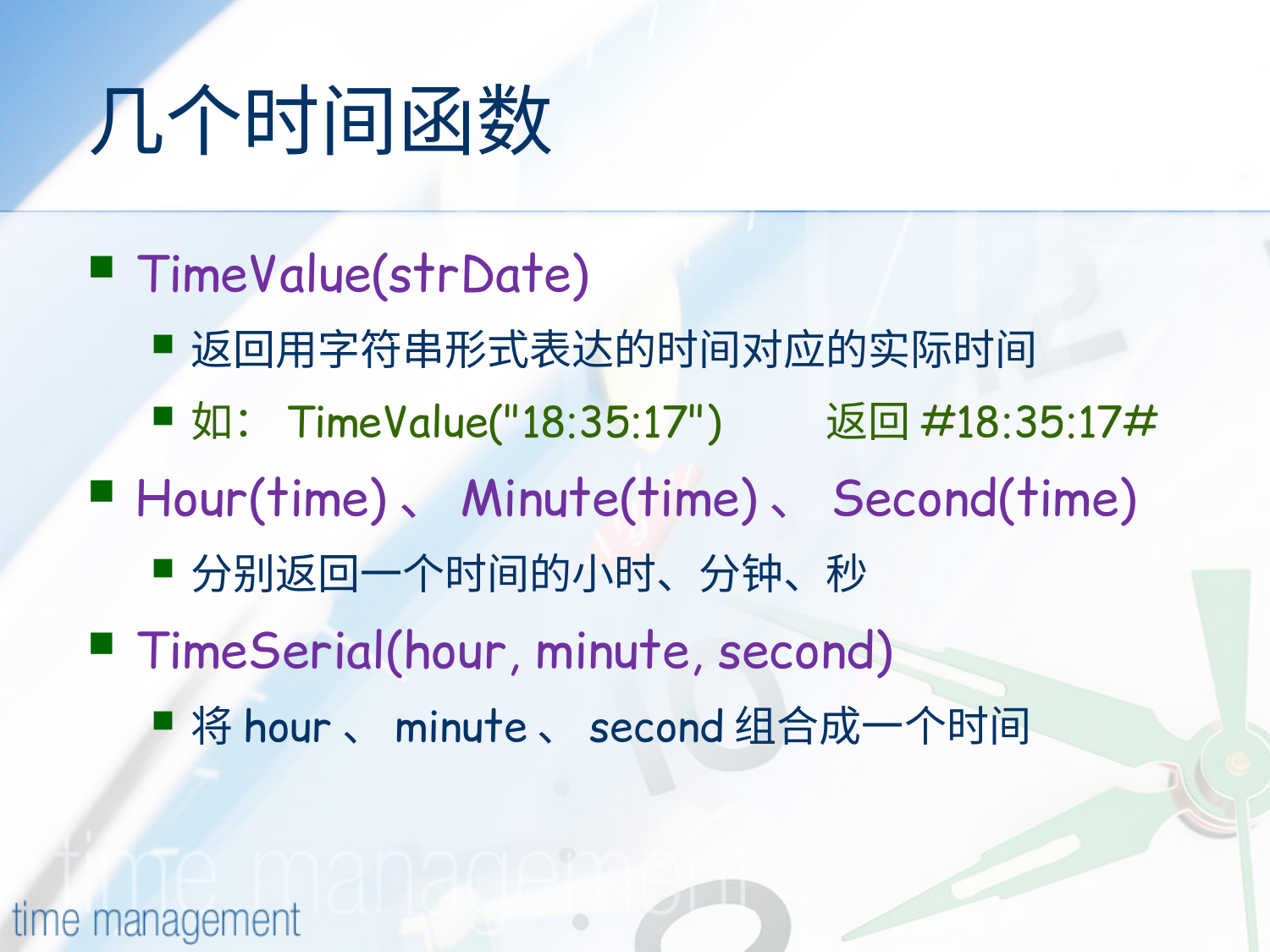

# 几个时间函数
TimeValue(strDate)
返回用字符串形式表达的时间对应的实际时间
如：TimeValue("18:35:17")	返回#18:35:17#
Hour(time)、Minute(time)、Second(time)
分别返回一个时间的小时、分钟、秒
TimeSerial(hour, minute, second)
将hour、minute、second组合成一个时间